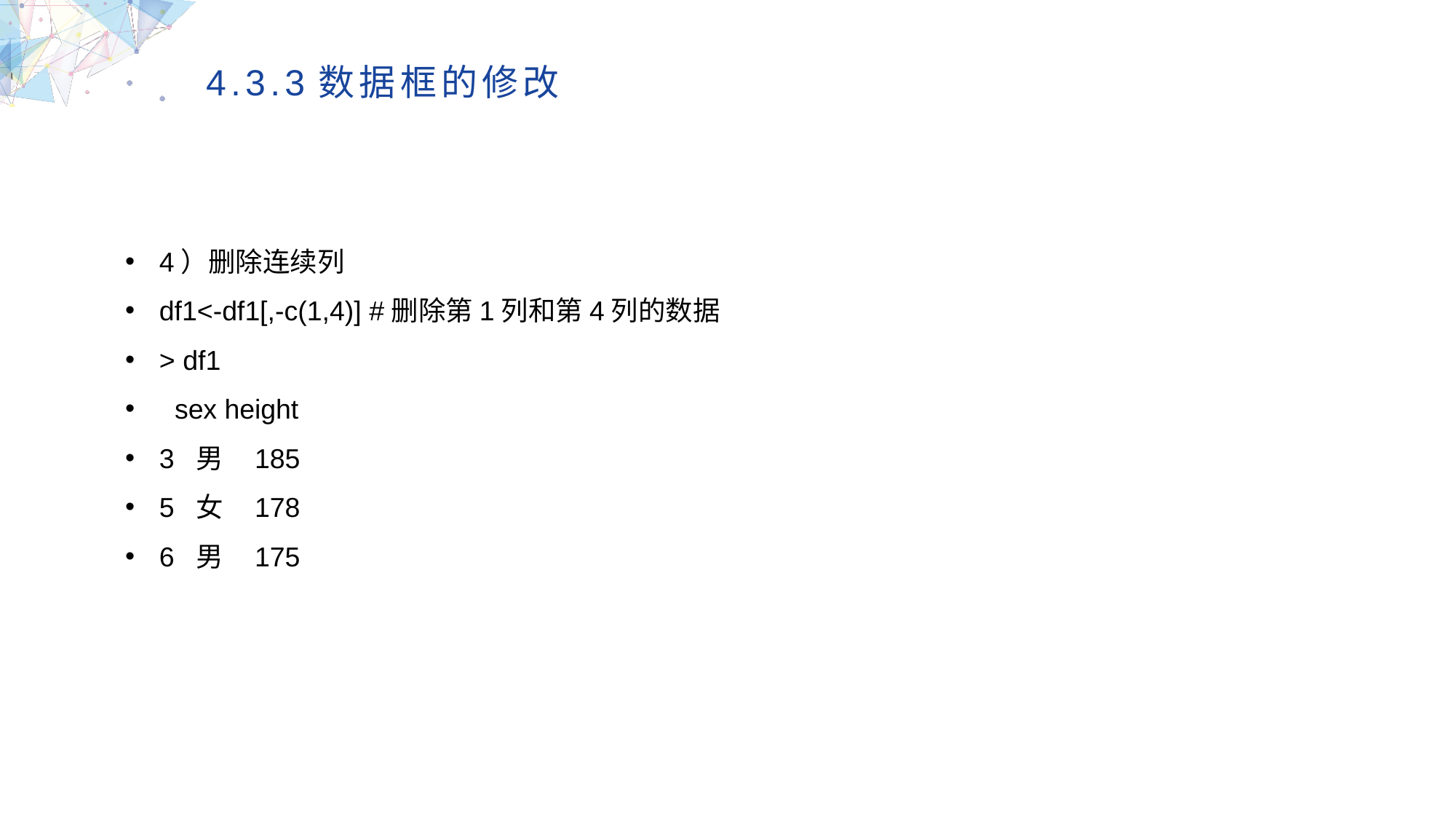

4.3.3数据框的修改
4）删除连续列
df1<-df1[,-c(1,4)] #删除第1列和第4列的数据
> df1
  sex height
3  男    185
5  女    178
6  男    175

MULTIPURPOSE PRESENTATION TEMPLATE | UNIQUE DESIGN
Welcome Message
Please replace text, click add relevant headline, modify the text content, also can copy your content to this directly. Please replace text, click add relevant headline, modify the text content, also can copy your content to this directly.